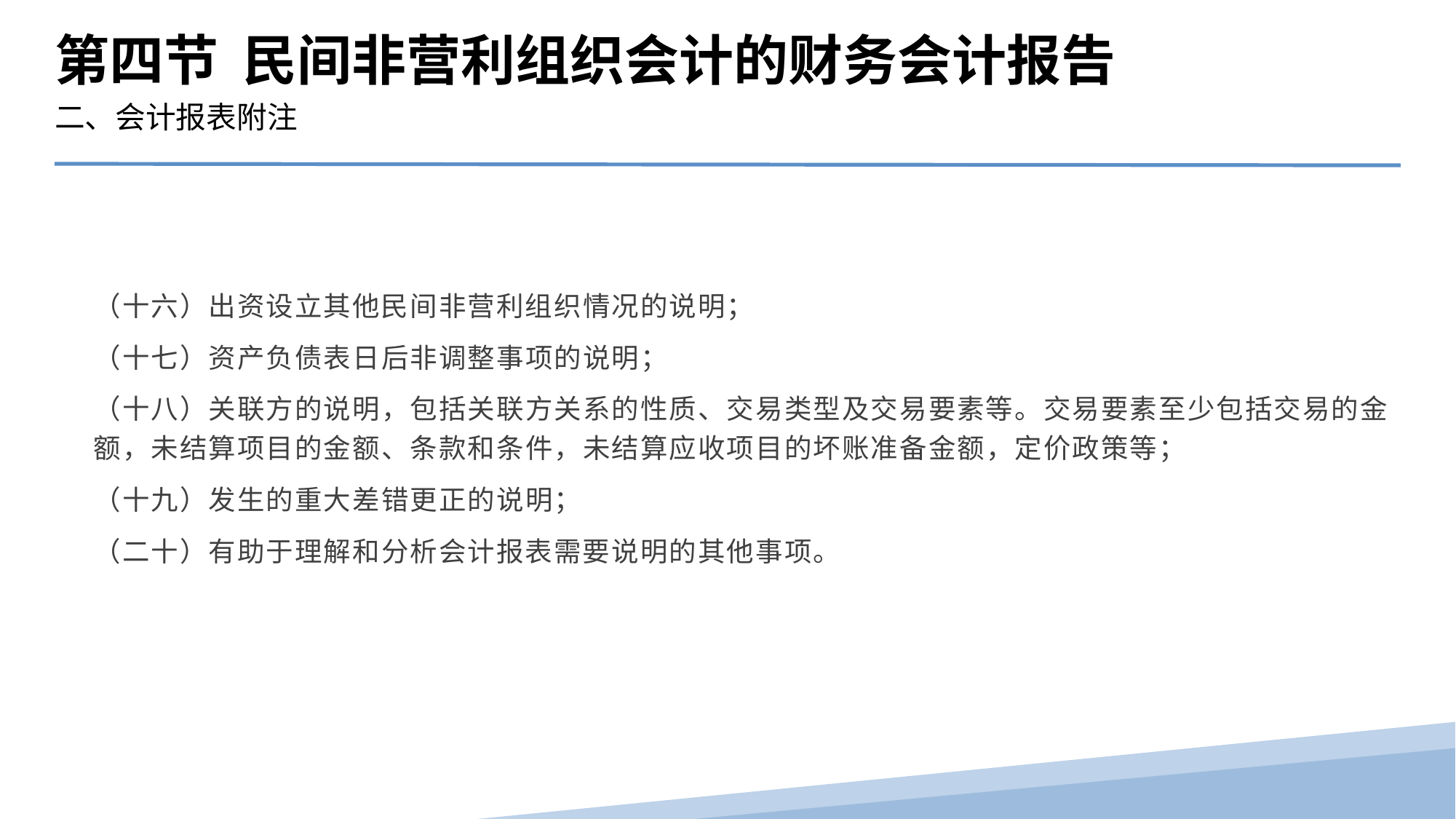

第四节  民间非营利组织会计的财务会计报告
二、会计报表附注

（十六）出资设立其他民间非营利组织情况的说明；
（十七）资产负债表日后非调整事项的说明；
（十八）关联方的说明，包括关联方关系的性质、交易类型及交易要素等。交易要素至少包括交易的金额，未结算项目的金额、条款和条件，未结算应收项目的坏账准备金额，定价政策等；
（十九）发生的重大差错更正的说明；
（二十）有助于理解和分析会计报表需要说明的其他事项。